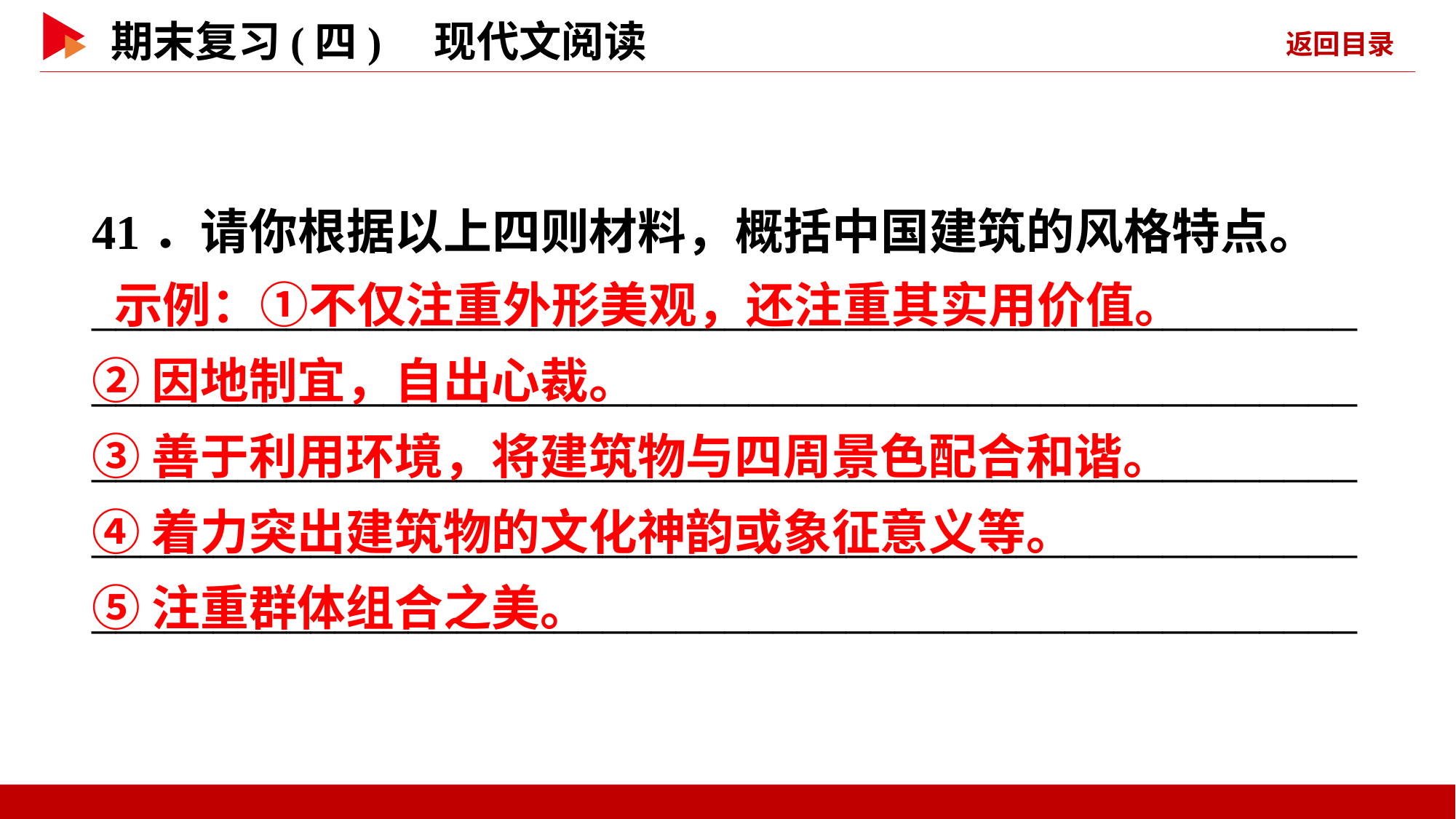

41．请你根据以上四则材料，概括中国建筑的风格特点。
____________________________________________________________________________________________________________________________________________________________________________________________________________________________________________________________________
 示例：①不仅注重外形美观，还注重其实用价值。
②因地制宜，自出心裁。
③善于利用环境，将建筑物与四周景色配合和谐。
④着力突出建筑物的文化神韵或象征意义等。
⑤注重群体组合之美。